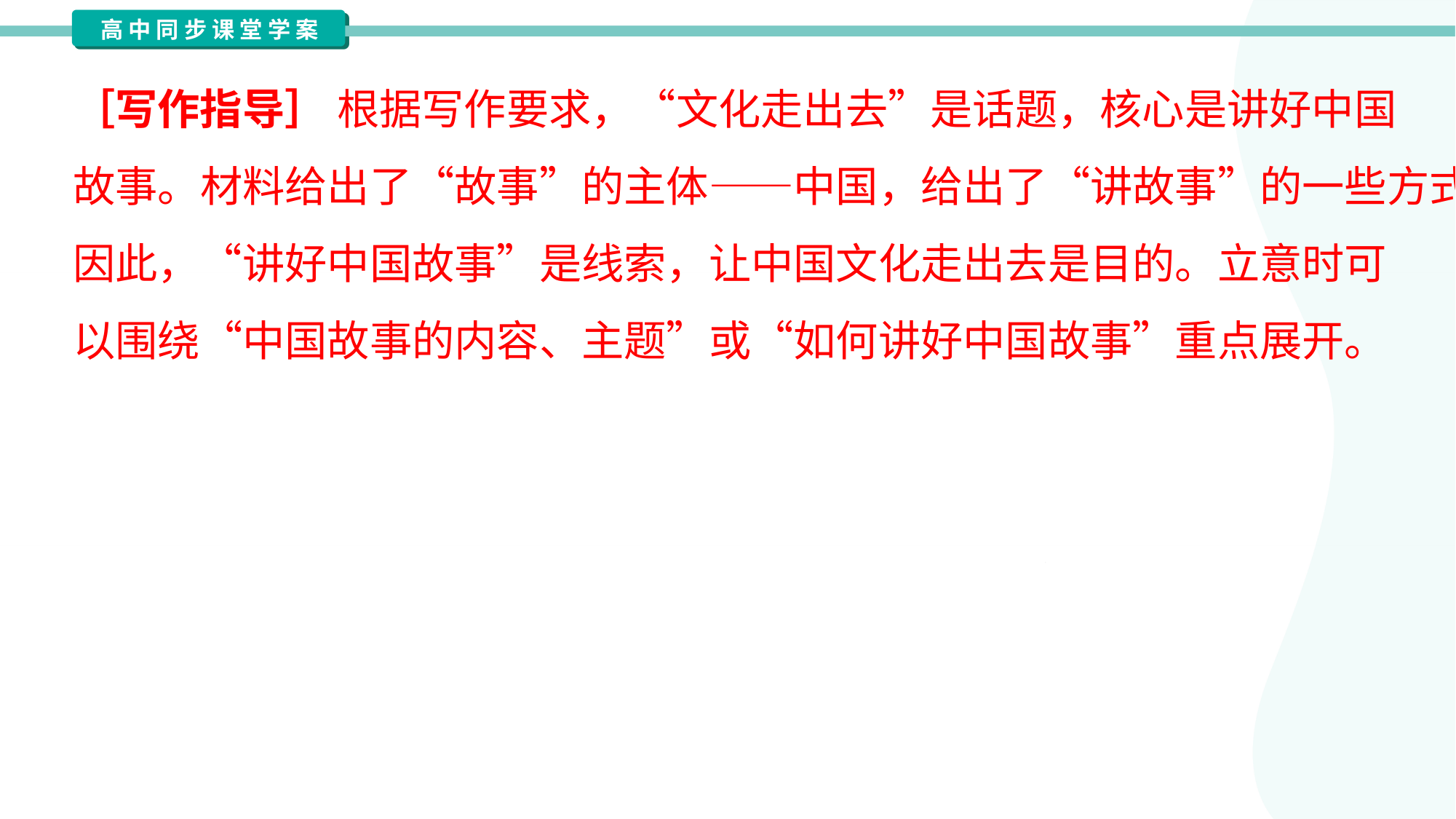

［写作指导］ 根据写作要求，“文化走出去”是话题，核心是讲好中国
故事。材料给出了“故事”的主体——中国，给出了“讲故事”的一些方式。
因此，“讲好中国故事”是线索，让中国文化走出去是目的。立意时可
以围绕“中国故事的内容、主题”或“如何讲好中国故事”重点展开。